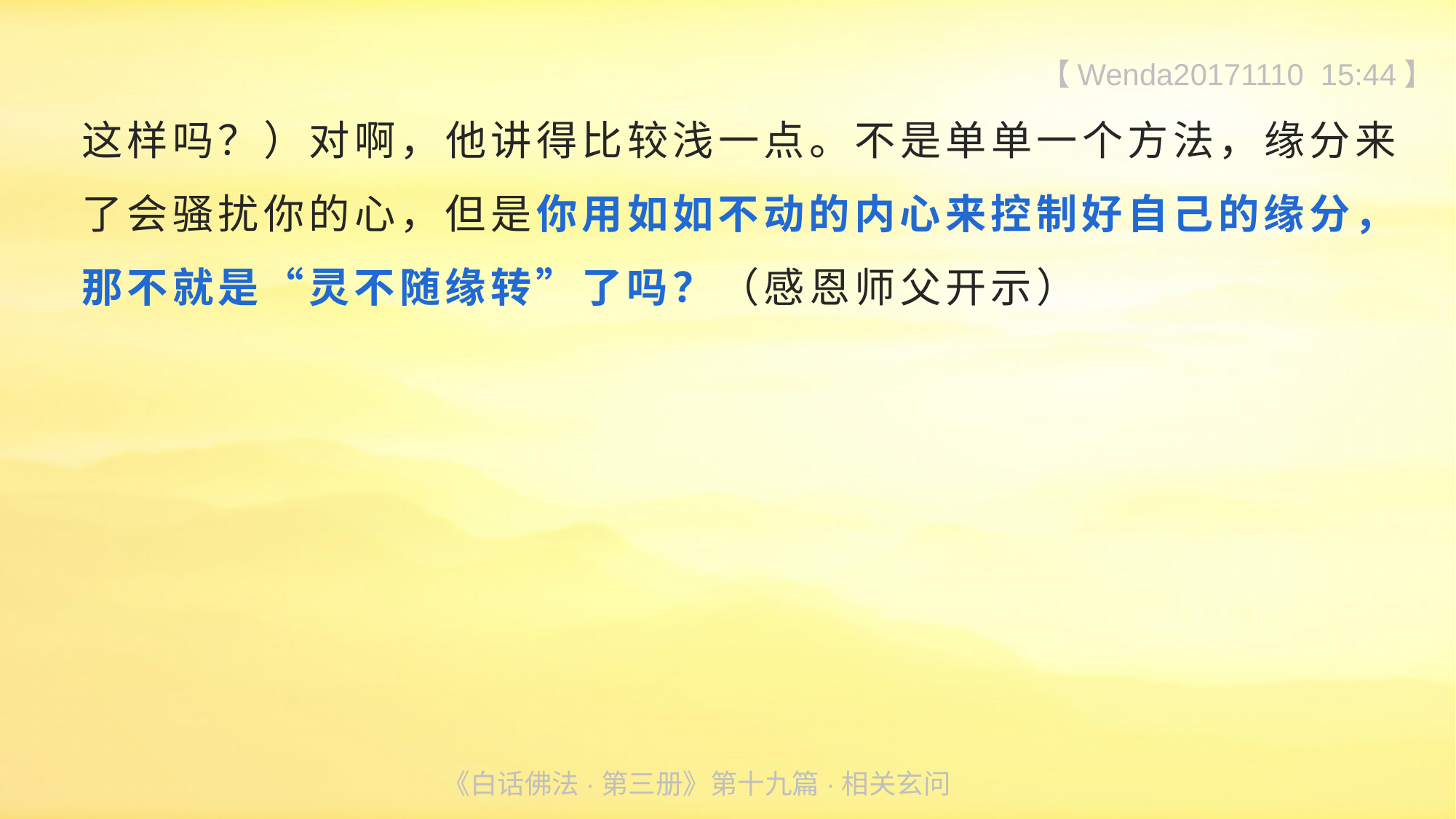

【Wenda20171110  15:44】
这样吗？）对啊，他讲得比较浅一点。不是单单一个方法，缘分来了会骚扰你的心，但是你用如如不动的内心来控制好自己的缘分，那不就是“灵不随缘转”了吗？（感恩师父开示）
《白话佛法·第三册》第十九篇·相关玄问